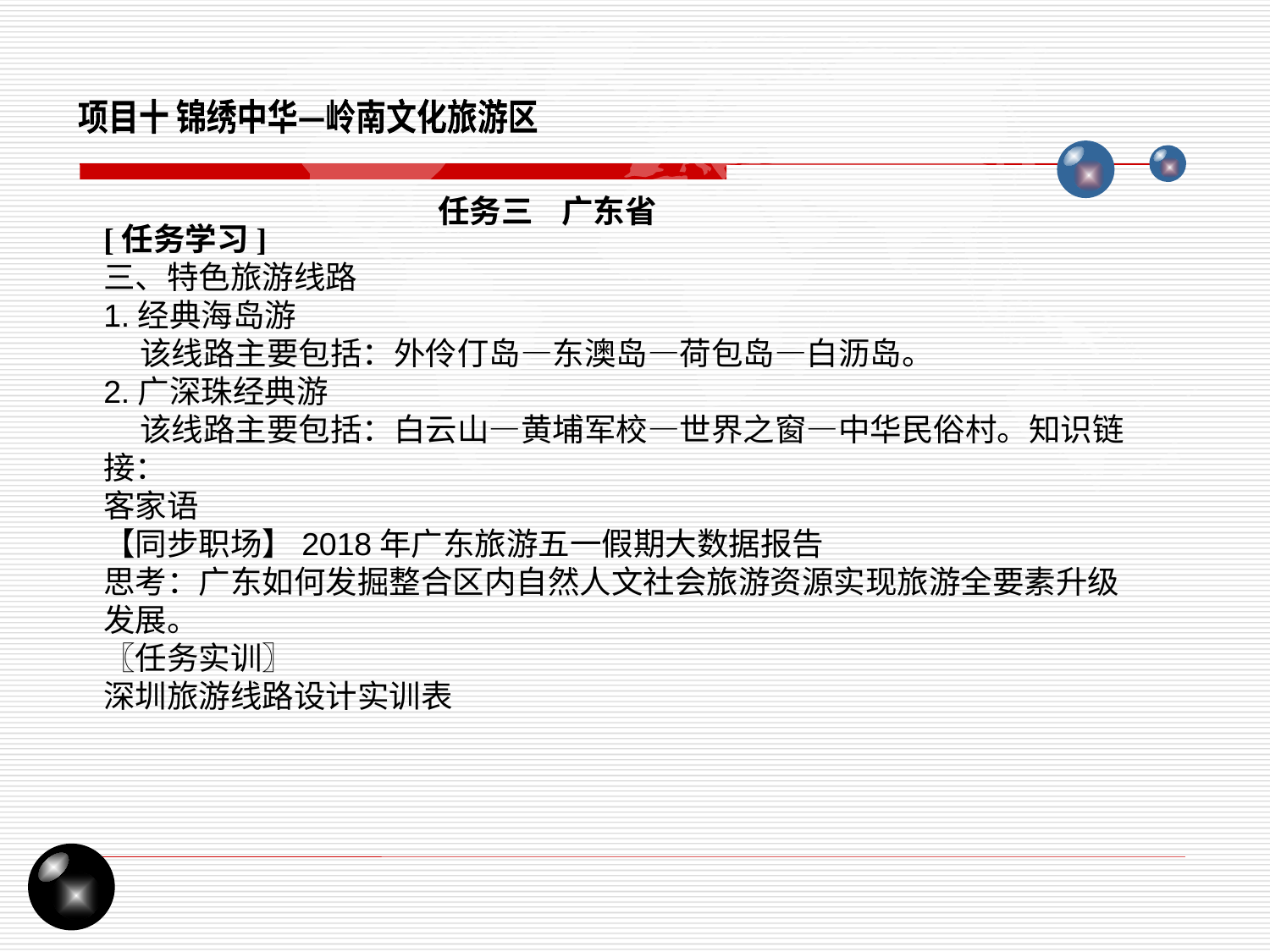

项目十 锦绣中华—岭南文化旅游区
任务三    广东省
[任务学习]
三、特色旅游线路
1.经典海岛游
    该线路主要包括：外伶仃岛—东澳岛—荷包岛—白沥岛。
2.广深珠经典游
    该线路主要包括：白云山—黄埔军校—世界之窗—中华民俗村。知识链接：
客家语
【同步职场】2018年广东旅游五一假期大数据报告
思考：广东如何发掘整合区内自然人文社会旅游资源实现旅游全要素升级发展。
〖任务实训〗
深圳旅游线路设计实训表